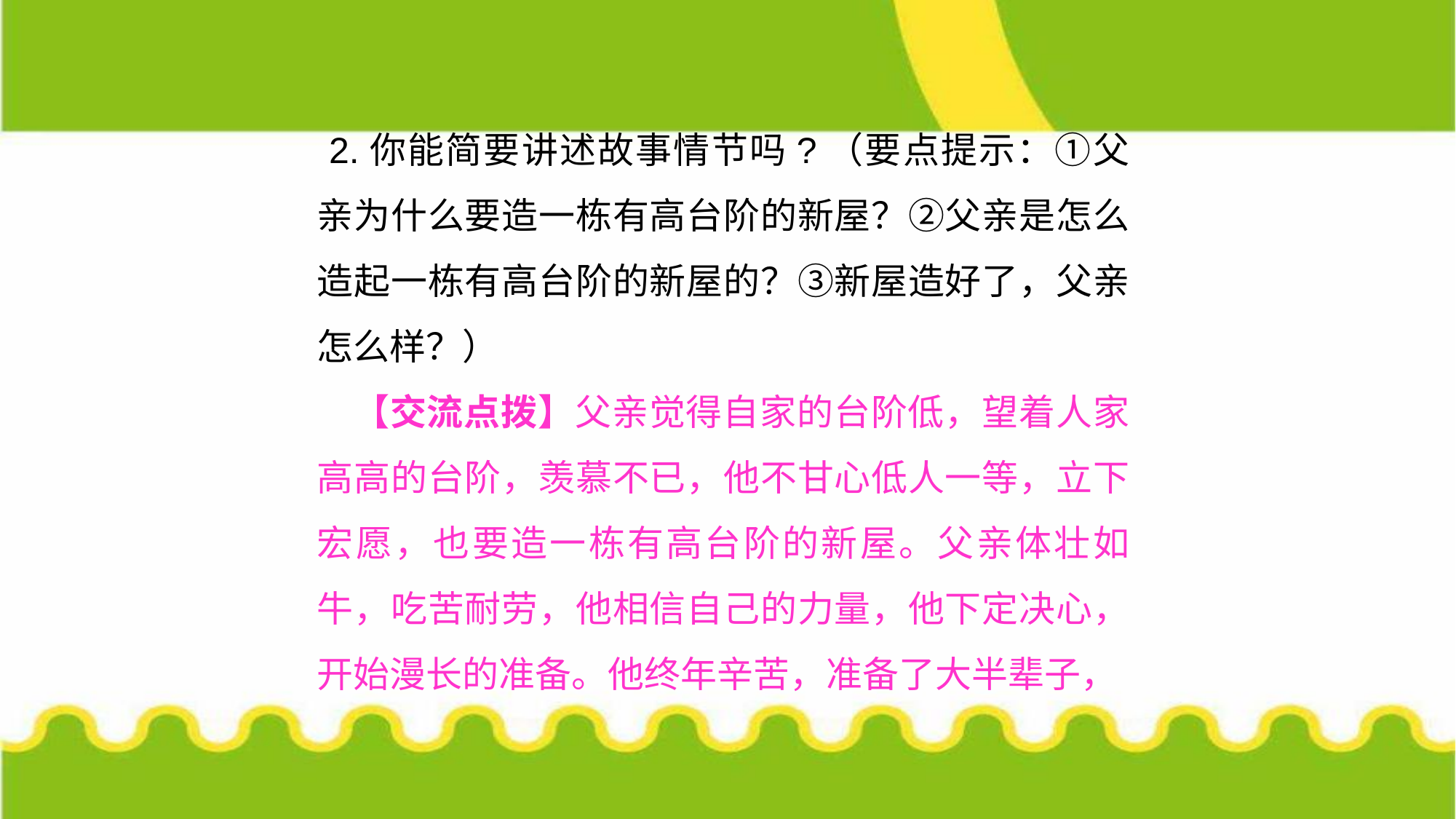

2.你能简要讲述故事情节吗?（要点提示：①父亲为什么要造一栋有高台阶的新屋？②父亲是怎么造起一栋有高台阶的新屋的？③新屋造好了，父亲怎么样？）
   【交流点拨】父亲觉得自家的台阶低，望着人家高高的台阶，羡慕不已，他不甘心低人一等，立下宏愿，也要造一栋有高台阶的新屋。父亲体壮如牛，吃苦耐劳，他相信自己的力量，他下定决心，开始漫长的准备。他终年辛苦，准备了大半辈子，